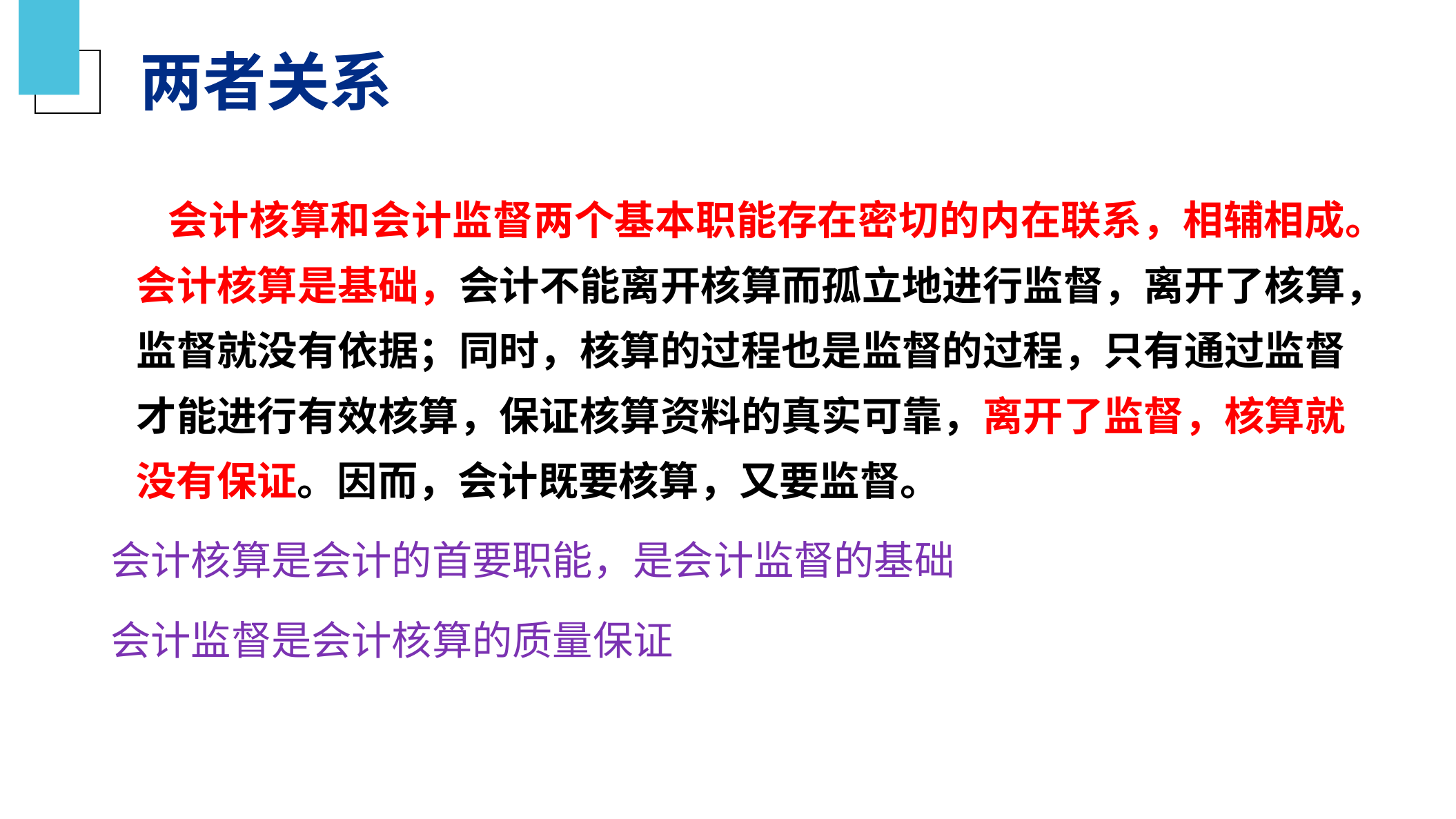

# 两者关系
     会计核算和会计监督两个基本职能存在密切的内在联系，相辅相成。会计核算是基础，会计不能离开核算而孤立地进行监督，离开了核算，监督就没有依据；同时，核算的过程也是监督的过程，只有通过监督才能进行有效核算，保证核算资料的真实可靠，离开了监督，核算就没有保证。因而，会计既要核算，又要监督。
会计核算是会计的首要职能，是会计监督的基础
会计监督是会计核算的质量保证